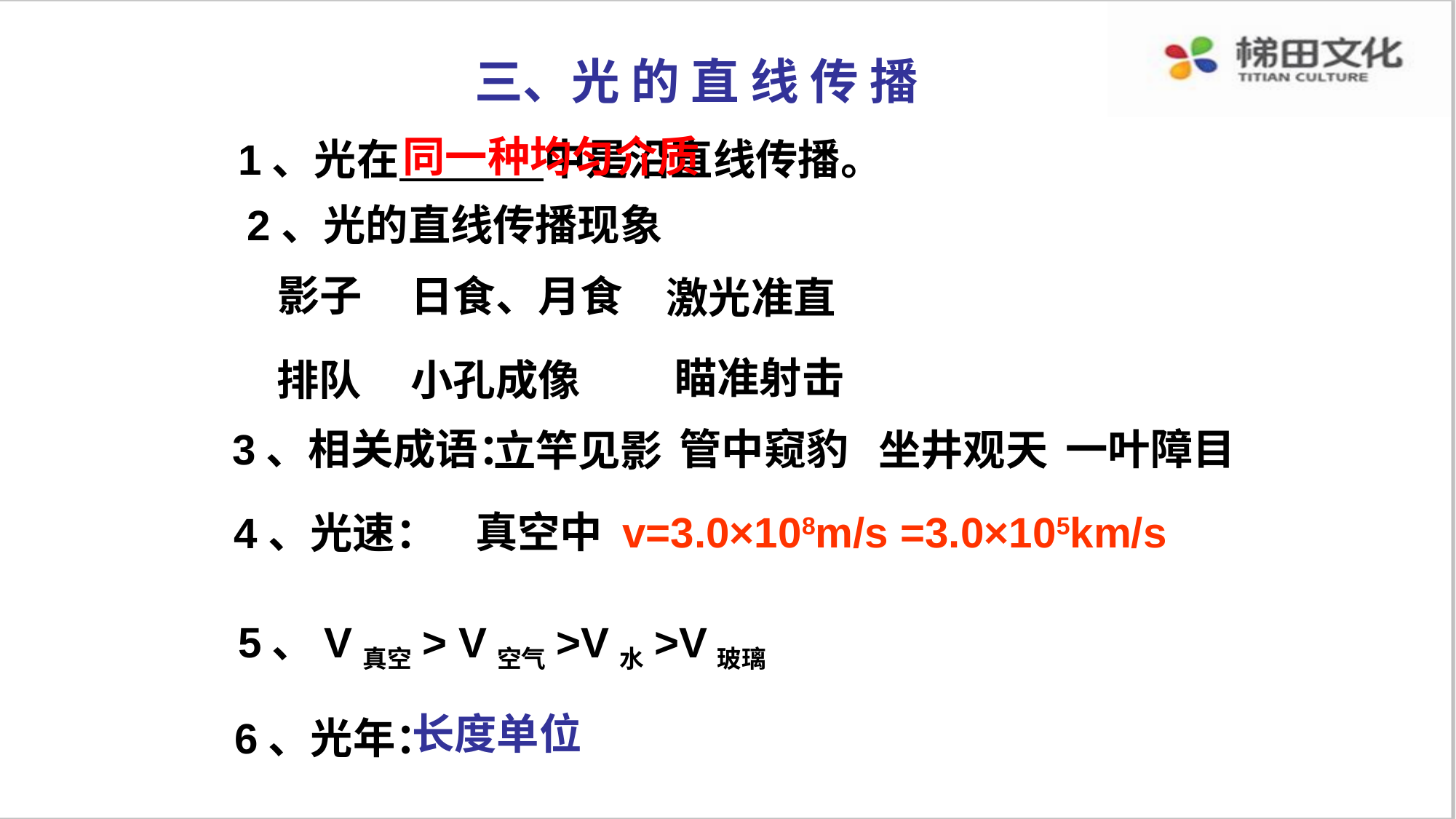

三、光 的 直 线 传 播
同一种均匀介质
1、光在               中是沿直线传播。
2、光的直线传播现象
影子
日食、月食
激光准直
瞄准射击
排队
小孔成像
3、相关成语：
管中窥豹
一叶障目
坐井观天
立竿见影
真空中 v=3.0×108m/s =3.0×105km/s
4、光速：
5、V真空> V空气>V水>V玻璃
长度单位
6、光年：